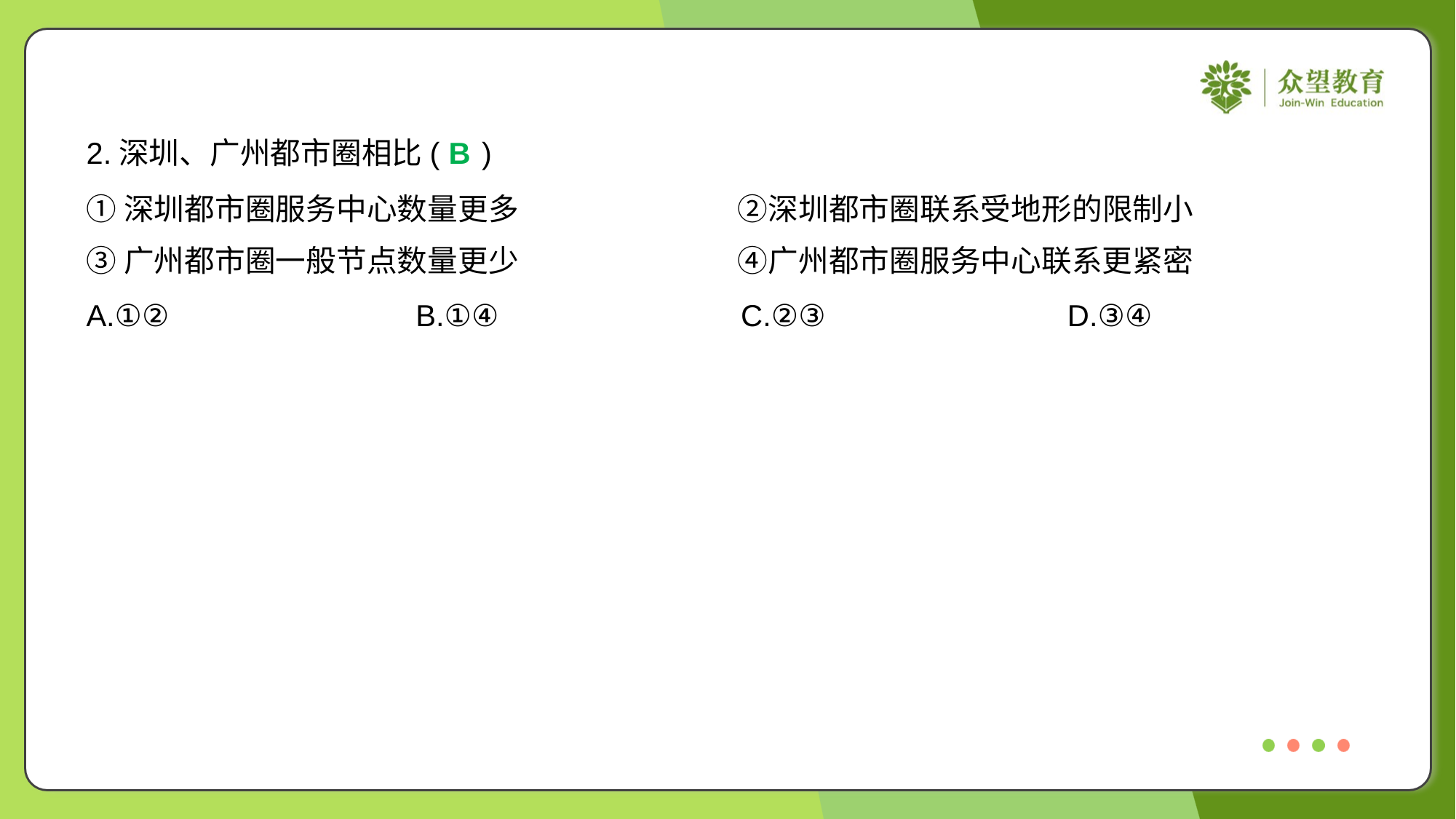

2.深圳、广州都市圈相比(     )
B
①深圳都市圈服务中心数量更多	②深圳都市圈联系受地形的限制小
③广州都市圈一般节点数量更少	④广州都市圈服务中心联系更紧密
A.①②	B.①④	C.②③	D.③④